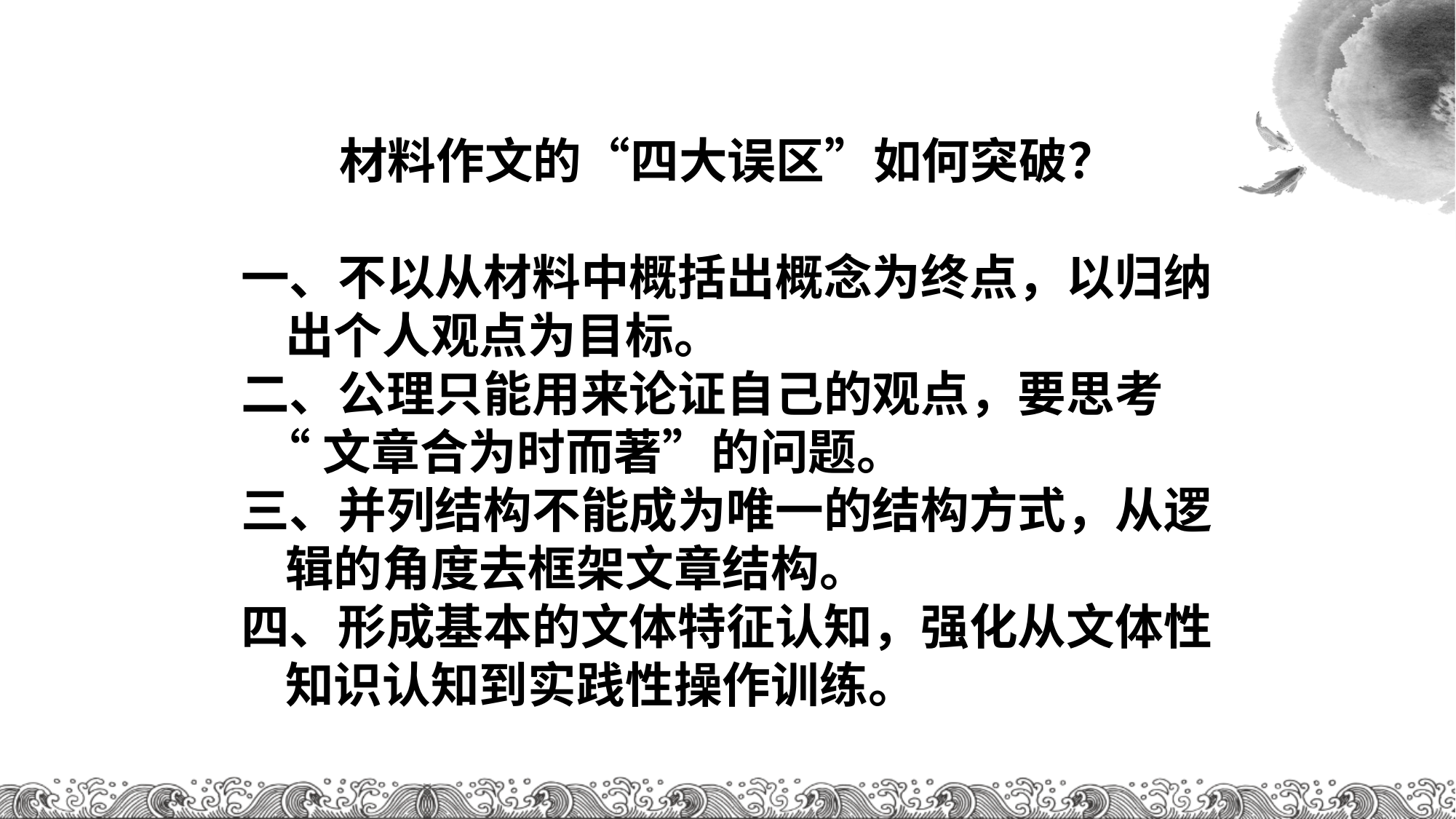

# 新课标  新考纲  新高考
材料作文的“四大误区”如何突破？

 一、不以从材料中概括出概念为终点，以归纳
     出个人观点为目标。
 二、公理只能用来论证自己的观点，要思考
    “文章合为时而著”的问题。
 三、并列结构不能成为唯一的结构方式，从逻
     辑的角度去框架文章结构。
 四、形成基本的文体特征认知，强化从文体性
     知识认知到实践性操作训练。